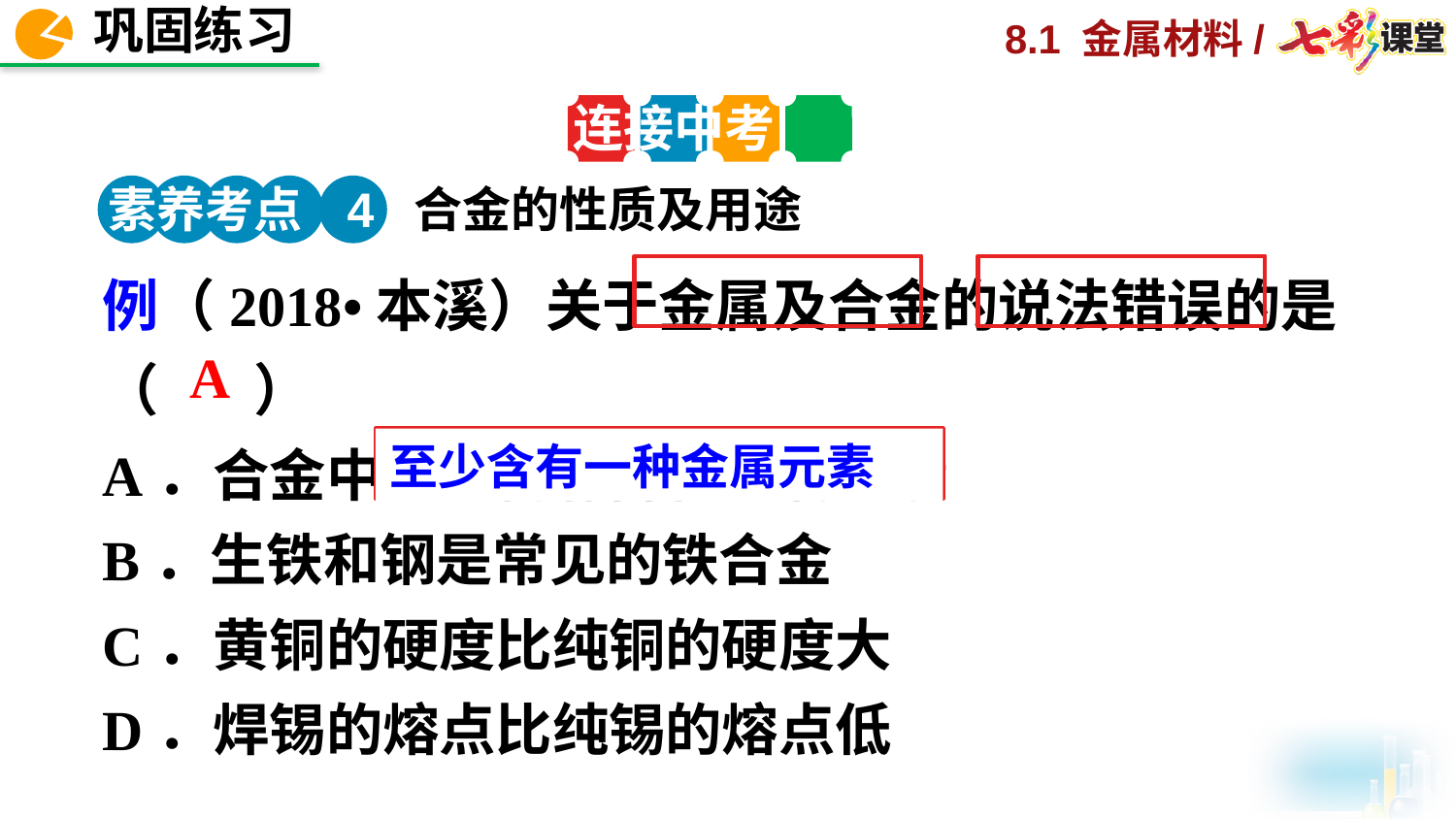

连接中考

 合金的性质及用途
素养考点   4

例（2018•本溪）关于金属及合金的说法错误的是（   　）
A．合金中至少含有两种金属元素
B．生铁和钢是常见的铁合金
C．黄铜的硬度比纯铜的硬度大
D．焊锡的熔点比纯锡的熔点低

A

至少含有一种金属元素